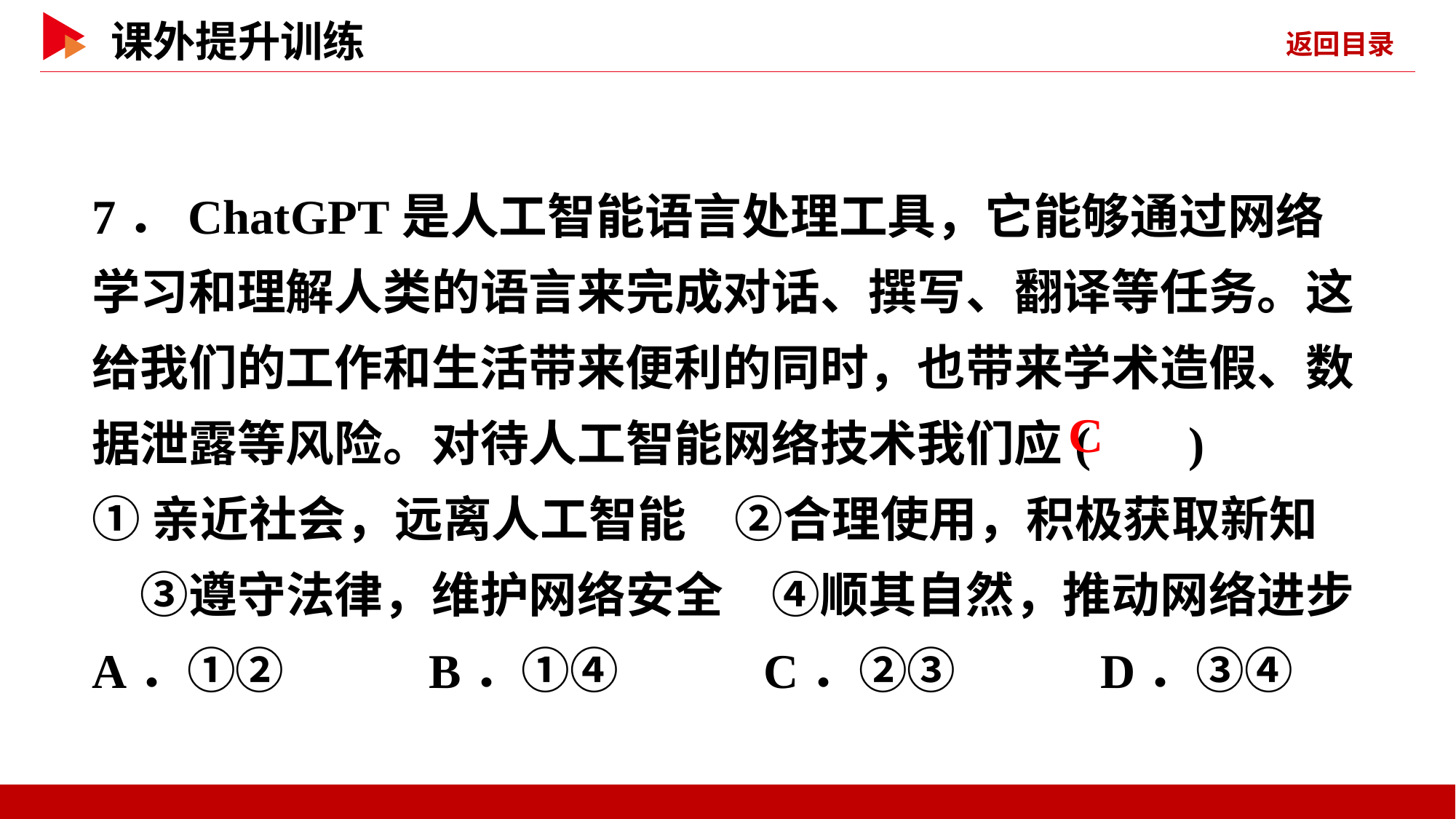

7．ChatGPT是人工智能语言处理工具，它能够通过网络学习和理解人类的语言来完成对话、撰写、翻译等任务。这给我们的工作和生活带来便利的同时，也带来学术造假、数据泄露等风险。对待人工智能网络技术我们应(        )
①亲近社会，远离人工智能　②合理使用，积极获取新知　③遵守法律，维护网络安全　④顺其自然，推动网络进步
A．①②            B．①④            C．②③            D．③④
   C